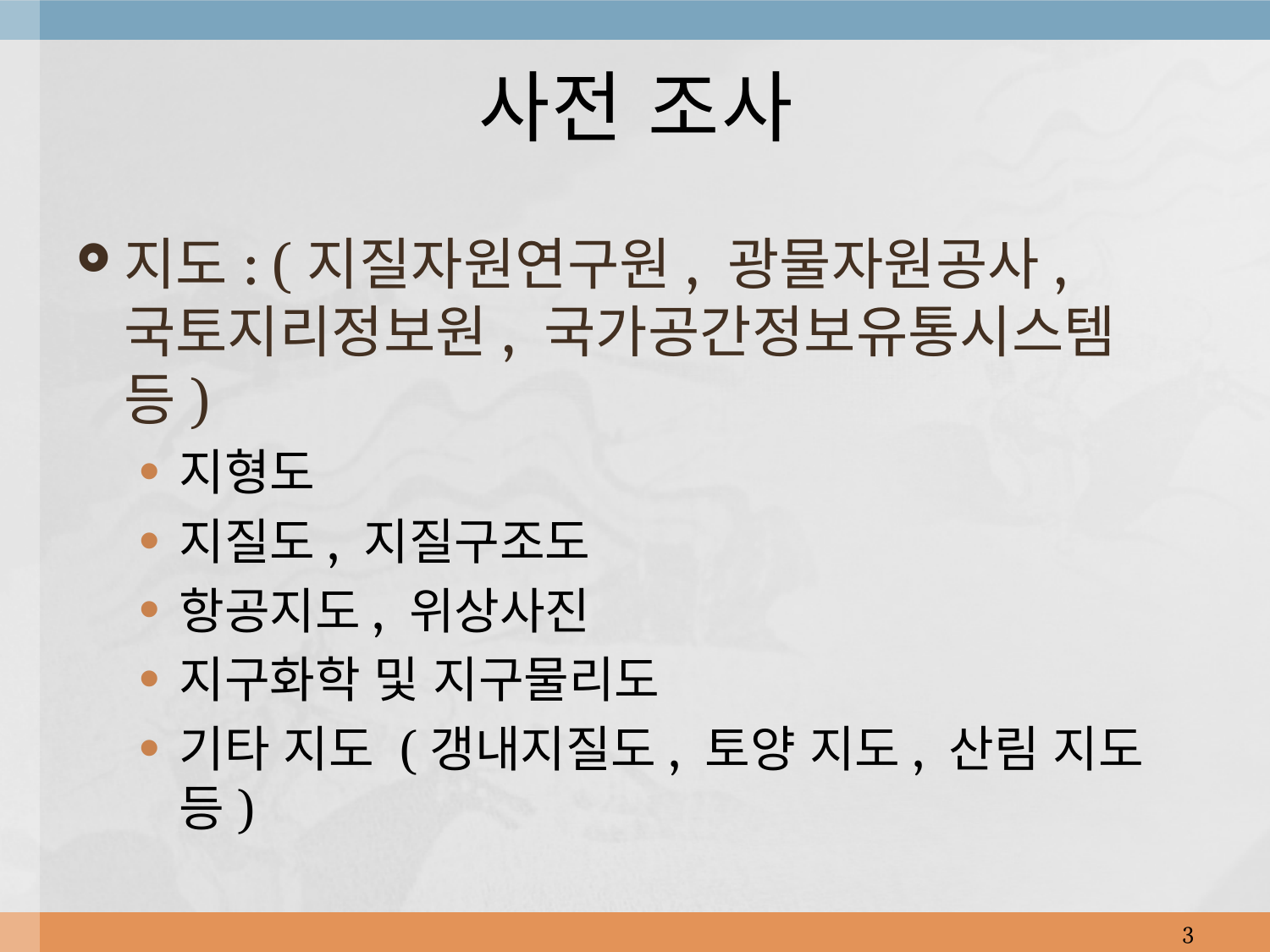

# 사전 조사
지도: (지질자원연구원, 광물자원공사, 국토지리정보원, 국가공간정보유통시스템 등)
지형도
지질도, 지질구조도
항공지도, 위상사진
지구화학 및 지구물리도
기타 지도 (갱내지질도, 토양 지도, 산림 지도 등)
3